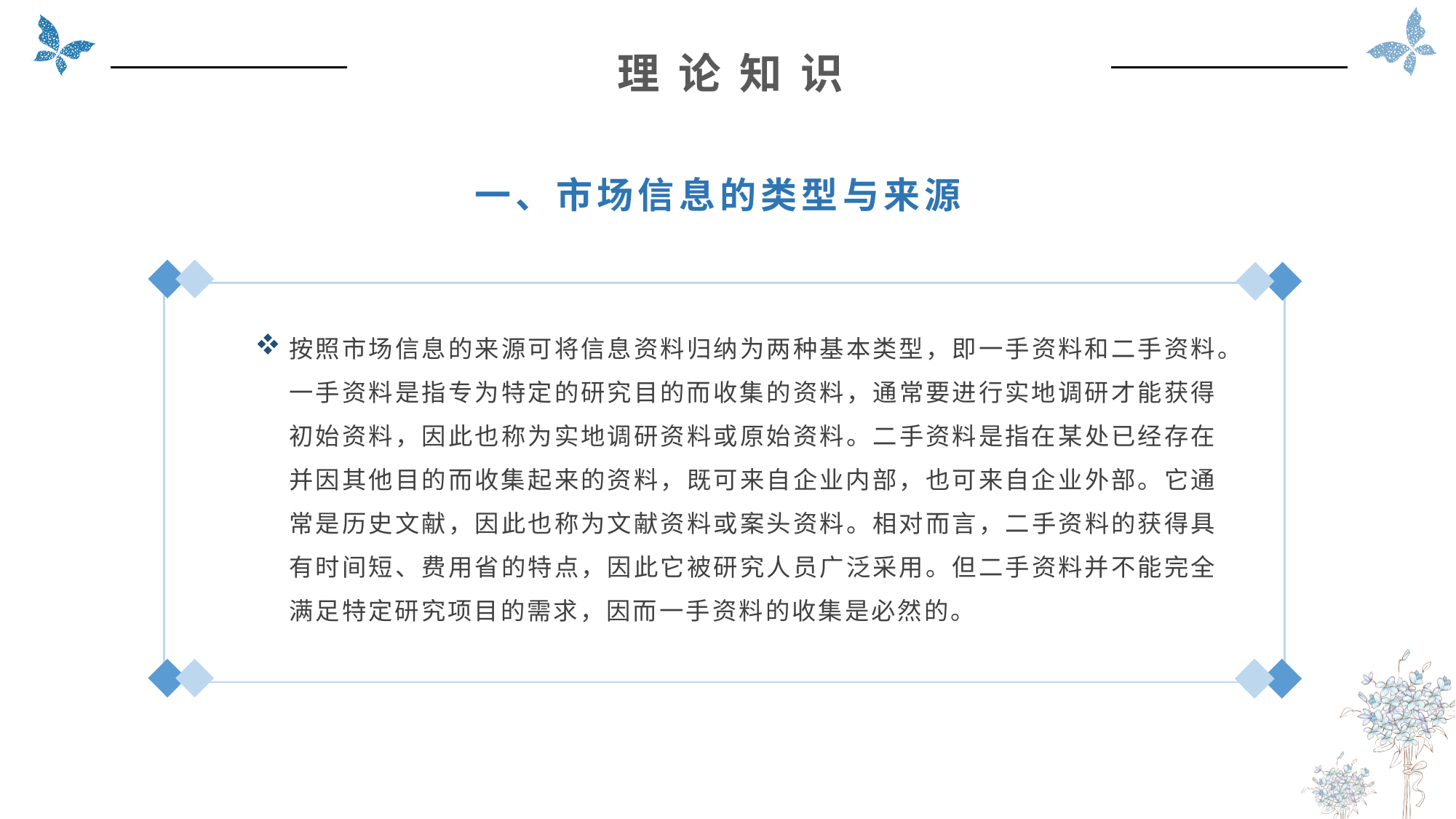

理 论 知 识
一、市场信息的类型与来源

按照市场信息的来源可将信息资料归纳为两种基本类型，即一手资料和二手资料。一手资料是指专为特定的研究目的而收集的资料，通常要进行实地调研才能获得初始资料，因此也称为实地调研资料或原始资料。二手资料是指在某处已经存在并因其他目的而收集起来的资料，既可来自企业内部，也可来自企业外部。它通常是历史文献，因此也称为文献资料或案头资料。相对而言，二手资料的获得具有时间短、费用省的特点，因此它被研究人员广泛采用。但二手资料并不能完全满足特定研究项目的需求，因而一手资料的收集是必然的。